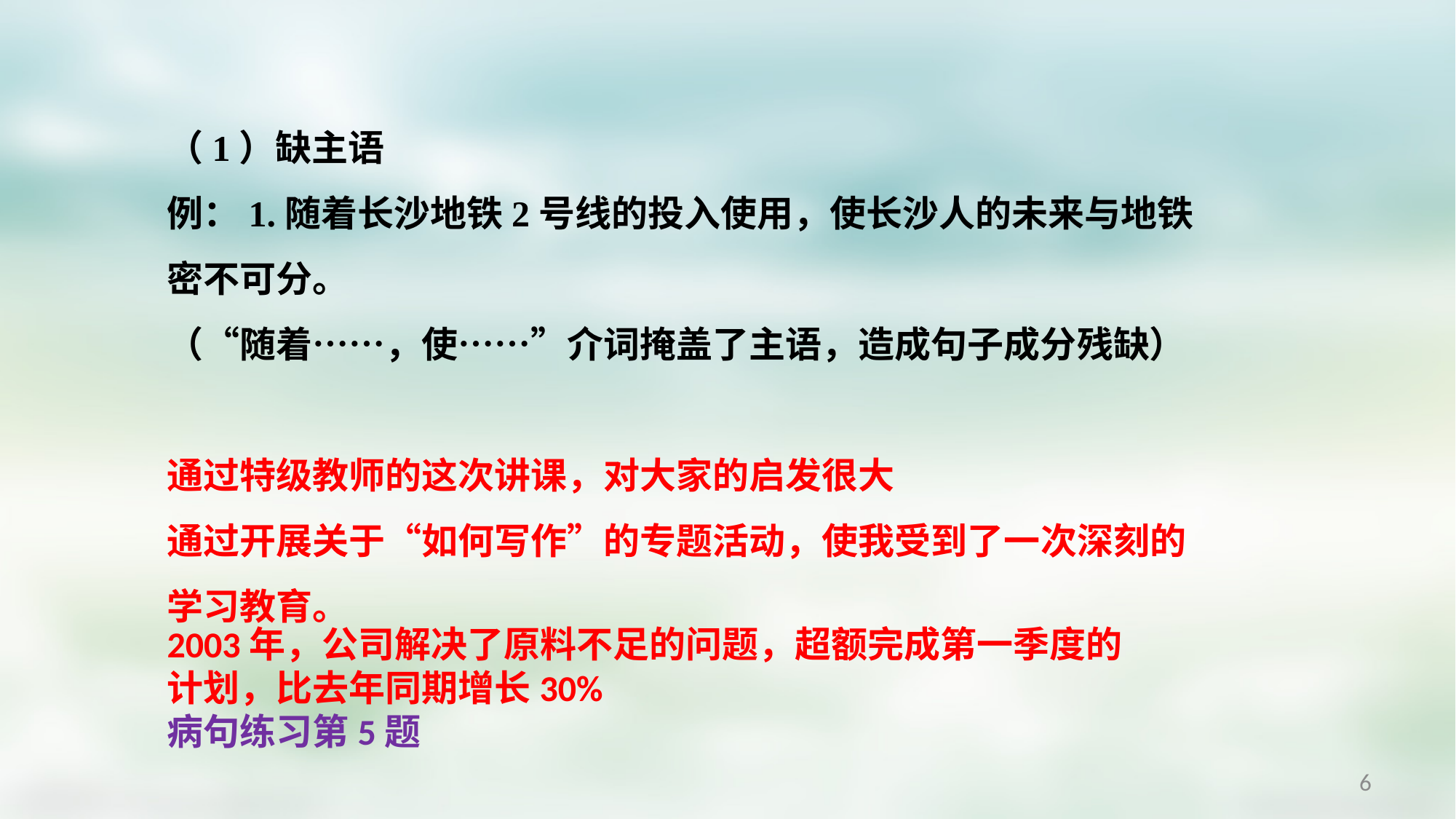

（1）缺主语
例：1.随着长沙地铁2号线的投入使用，使长沙人的未来与地铁密不可分。
（“随着……，使……”介词掩盖了主语，造成句子成分残缺）

通过特级教师的这次讲课，对大家的启发很大
通过开展关于“如何写作”的专题活动，使我受到了一次深刻的学习教育。

2003年，公司解决了原料不足的问题，超额完成第一季度的计划，比去年同期增长30%
病句练习第5题
6